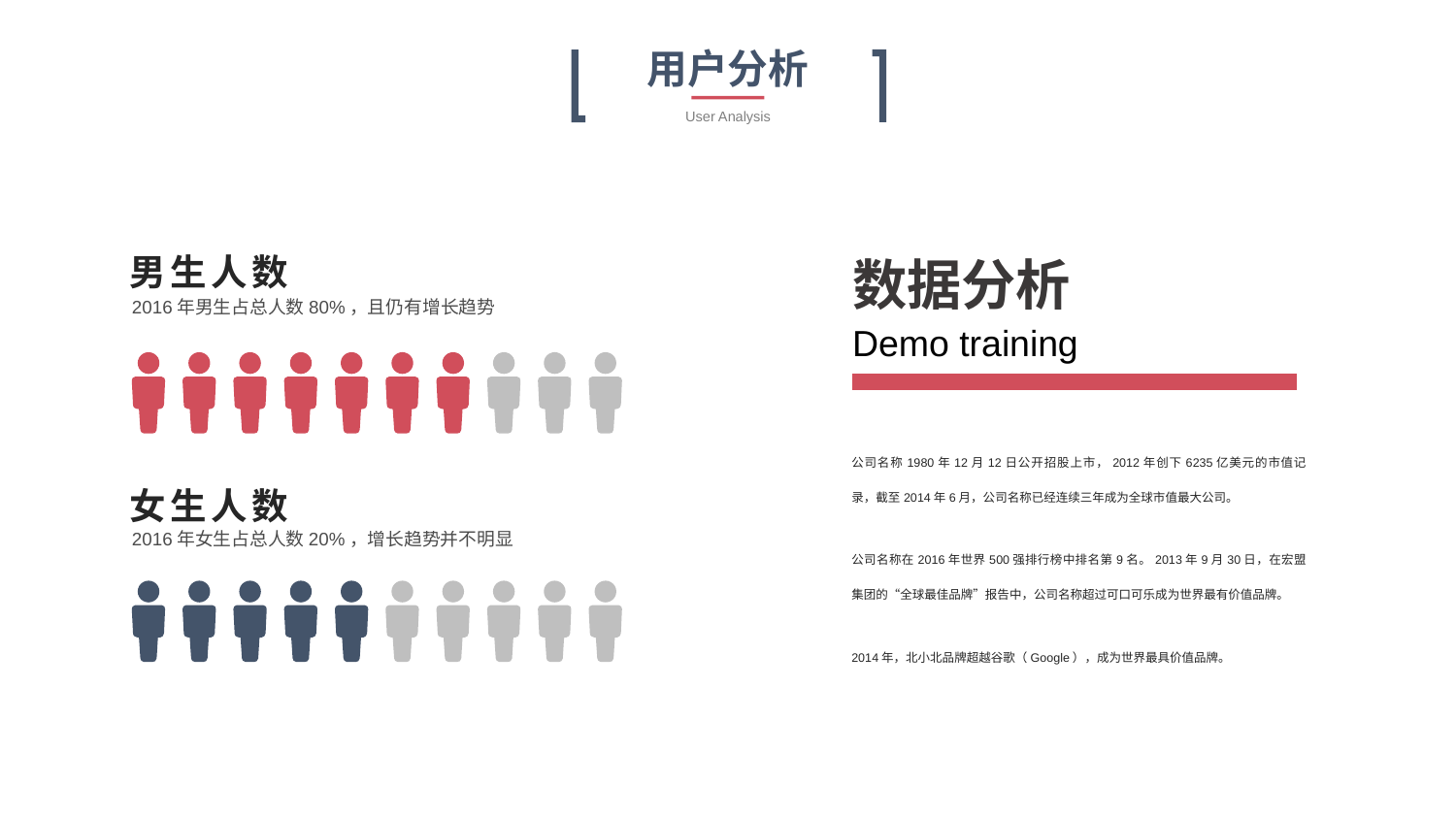

用户分析

User Analysis

数据分析
Demo training
男生人数
2016年男生占总人数80%，且仍有增长趋势

公司名称1980年12月12日公开招股上市，2012年创下6235亿美元的市值记录，截至2014年6月，公司名称已经连续三年成为全球市值最大公司。

公司名称在2016年世界500强排行榜中排名第9名。2013年9月30日，在宏盟集团的“全球最佳品牌”报告中，公司名称超过可口可乐成为世界最有价值品牌。

2014年，北小北品牌超越谷歌（Google），成为世界最具价值品牌。
女生人数
2016年女生占总人数20%，增长趋势并不明显